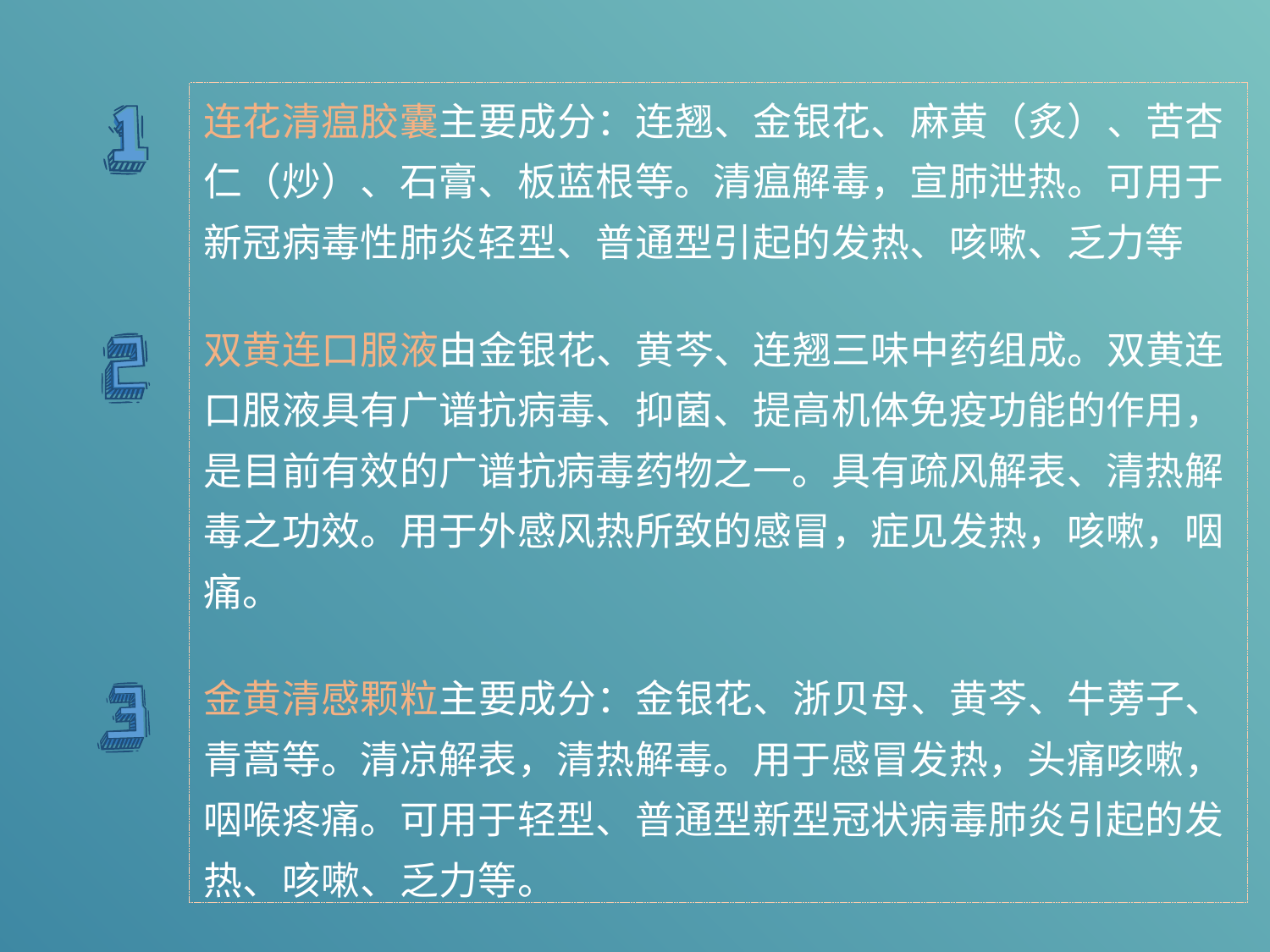

连花清瘟胶囊主要成分：连翘、金银花、麻黄（炙）、苦杏仁（炒）、石膏、板蓝根等。清瘟解毒，宣肺泄热。可用于新冠病毒性肺炎轻型、普通型引起的发热、咳嗽、乏力等
双黄连口服液由金银花、黄芩、连翘三味中药组成。双黄连口服液具有广谱抗病毒、抑菌、提高机体免疫功能的作用，是目前有效的广谱抗病毒药物之一。具有疏风解表、清热解毒之功效。用于外感风热所致的感冒，症见发热，咳嗽，咽痛。
金黄清感颗粒主要成分：金银花、浙贝母、黄芩、牛蒡子、青蒿等。清凉解表，清热解毒。用于感冒发热，头痛咳嗽，咽喉疼痛。可用于轻型、普通型新型冠状病毒肺炎引起的发热、咳嗽、乏力等。